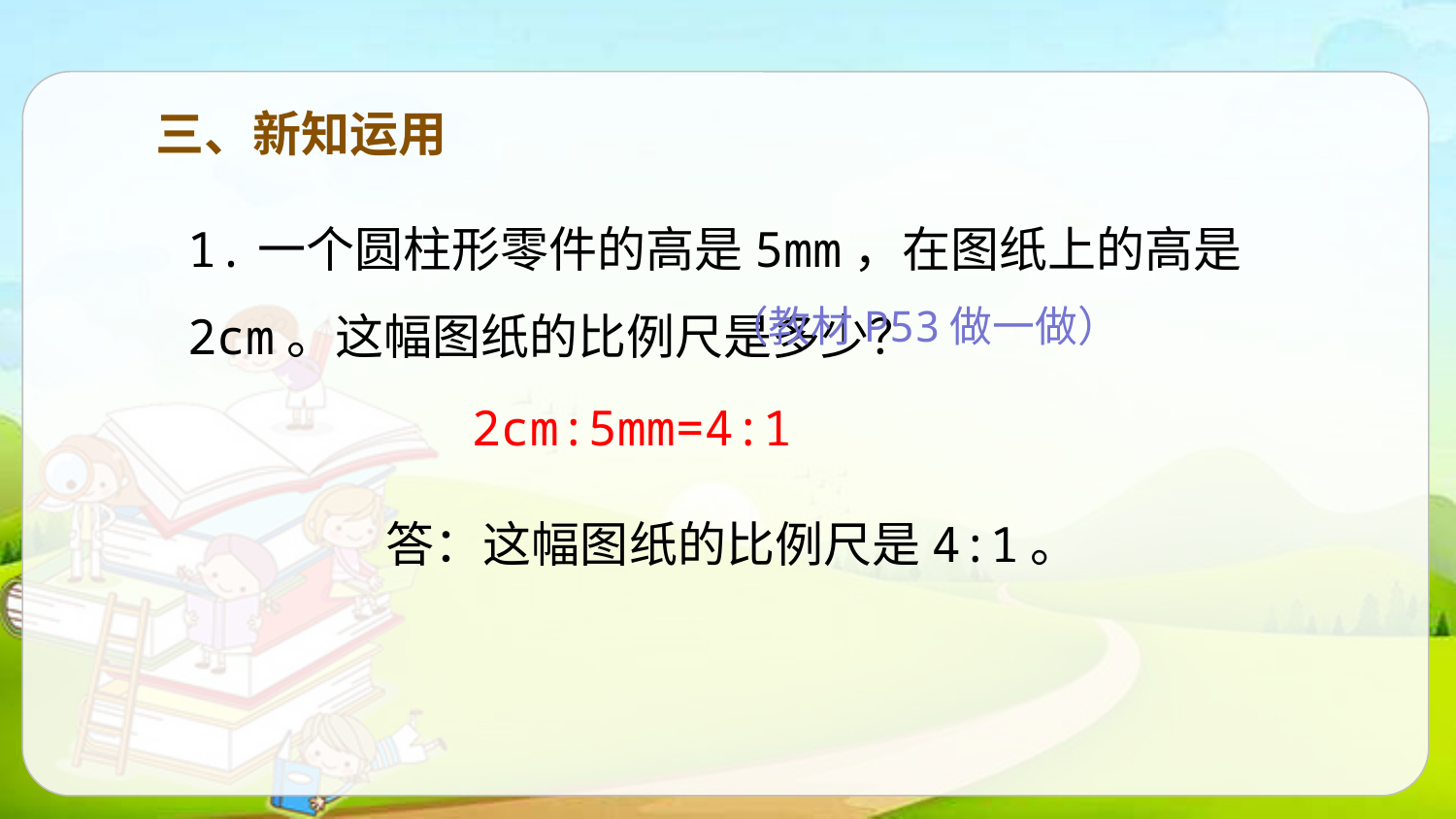

三、新知运用
1.一个圆柱形零件的高是5mm，在图纸上的高是2cm。这幅图纸的比例尺是多少？
（教材P53做一做）
        2cm:5mm=4:1

答：这幅图纸的比例尺是4:1。